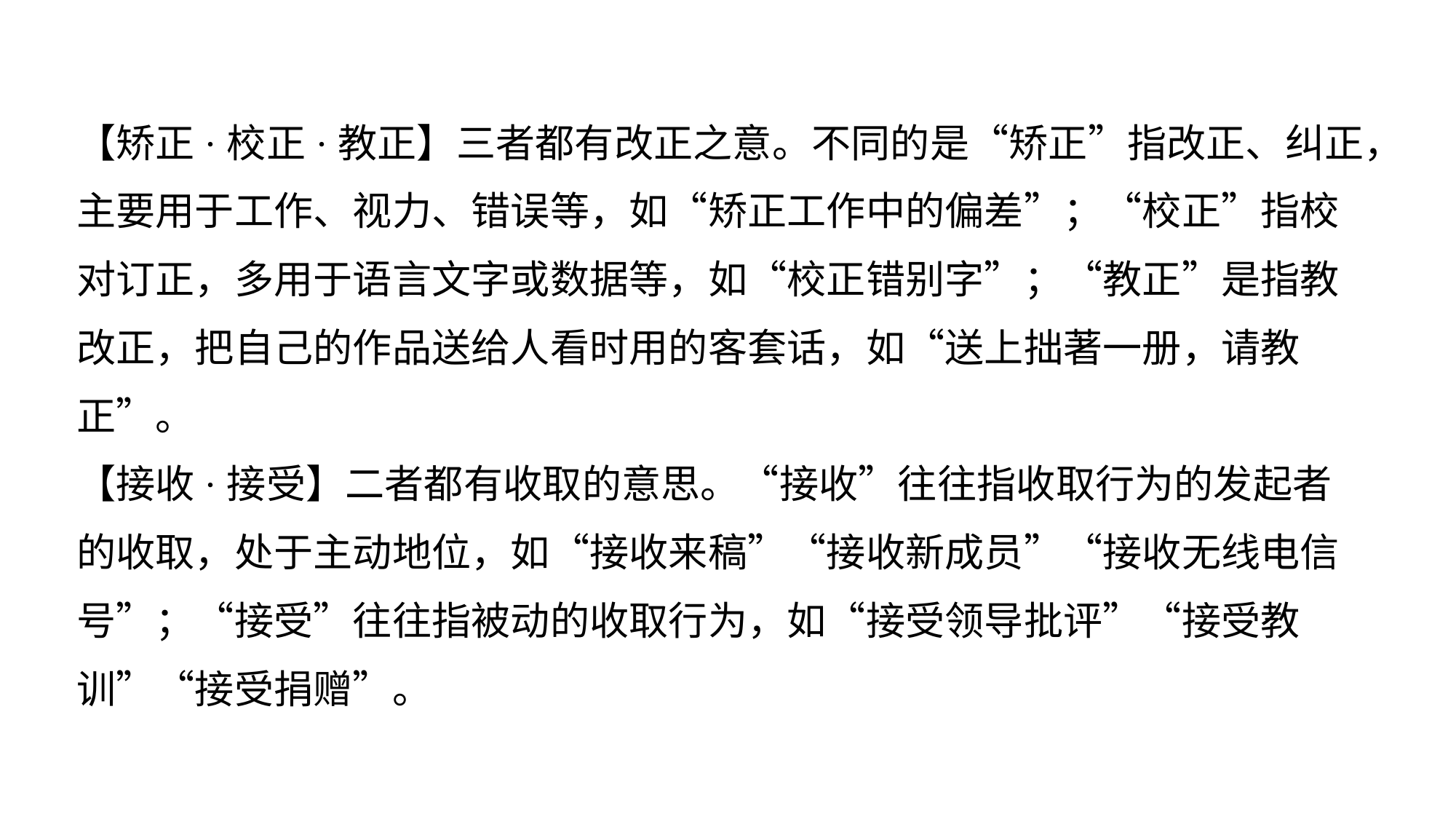

【矫正·校正·教正】三者都有改正之意。不同的是“矫正”指改正、纠正，主要用于工作、视力、错误等，如“矫正工作中的偏差”；“校正”指校对订正，多用于语言文字或数据等，如“校正错别字”；“教正”是指教改正，把自己的作品送给人看时用的客套话，如“送上拙著一册，请教正”。
【接收·接受】二者都有收取的意思。“接收”往往指收取行为的发起者的收取，处于主动地位，如“接收来稿”“接收新成员”“接收无线电信号”；“接受”往往指被动的收取行为，如“接受领导批评”“接受教训”“接受捐赠”。